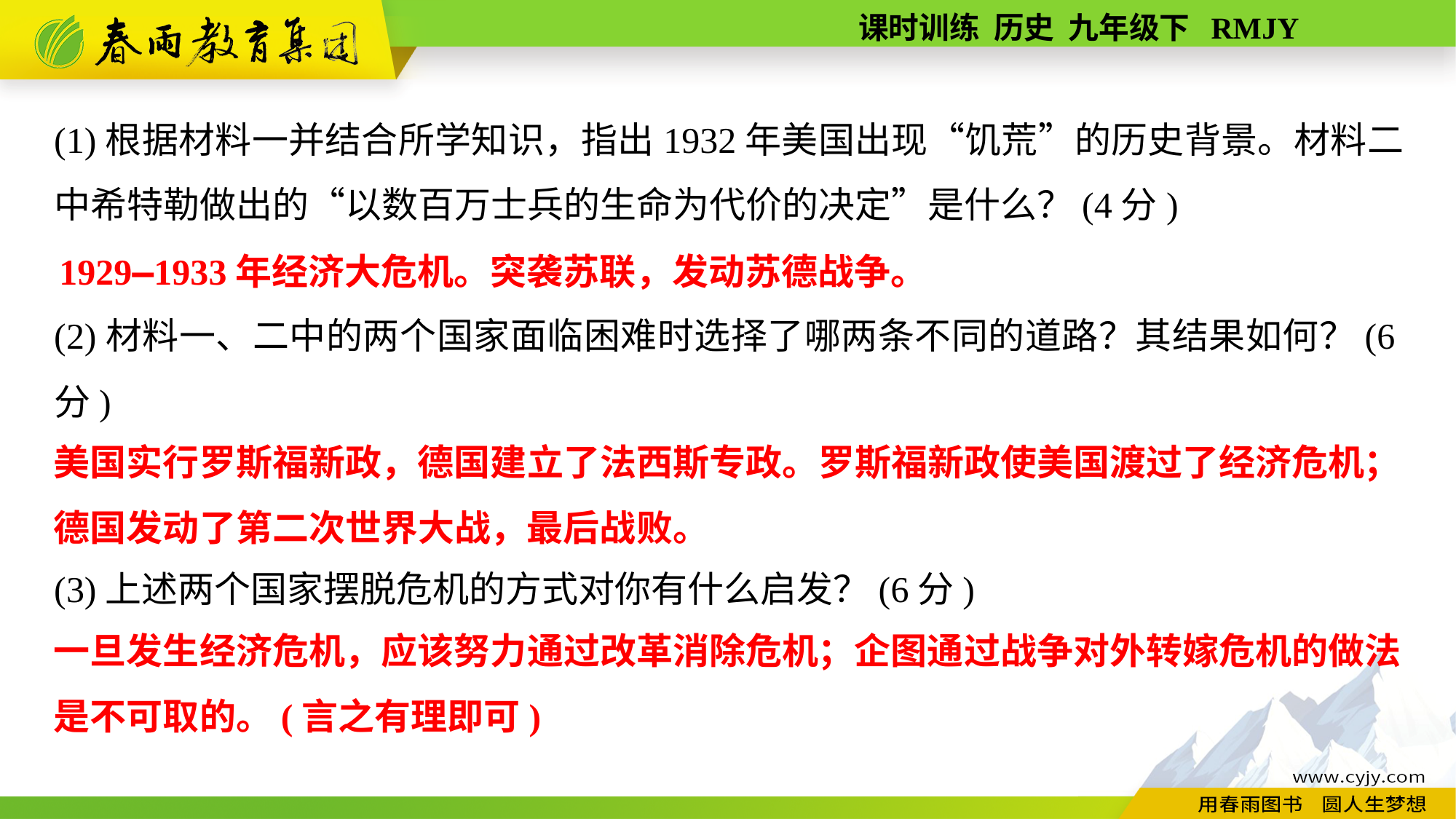

(1)根据材料一并结合所学知识，指出1932年美国出现“饥荒”的历史背景。材料二中希特勒做出的“以数百万士兵的生命为代价的决定”是什么？(4分)

(2)材料一、二中的两个国家面临困难时选择了哪两条不同的道路？其结果如何？(6分)
1929—1933年经济大危机。突袭苏联，发动苏德战争。
美国实行罗斯福新政，德国建立了法西斯专政。罗斯福新政使美国渡过了经济危机；德国发动了第二次世界大战，最后战败。
(3)上述两个国家摆脱危机的方式对你有什么启发？(6分)
一旦发生经济危机，应该努力通过改革消除危机；企图通过战争对外转嫁危机的做法是不可取的。(言之有理即可)